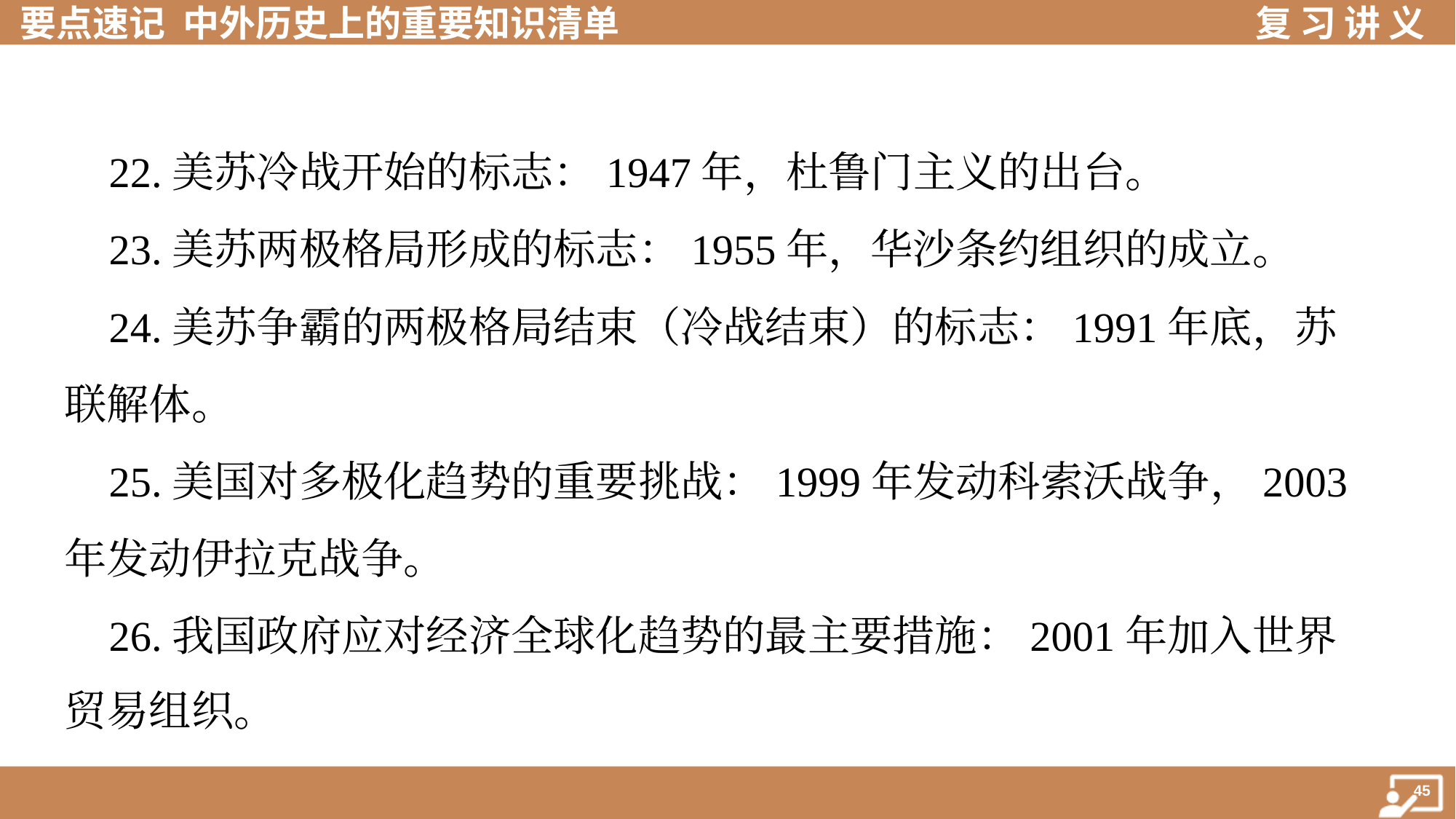

22.美苏冷战开始的标志：1947年，杜鲁门主义的出台。
    23.美苏两极格局形成的标志：1955年，华沙条约组织的成立。
    24.美苏争霸的两极格局结束（冷战结束）的标志：1991年底，苏
联解体。
    25.美国对多极化趋势的重要挑战：1999年发动科索沃战争，2003
年发动伊拉克战争。
    26.我国政府应对经济全球化趋势的最主要措施：2001年加入世界
贸易组织。